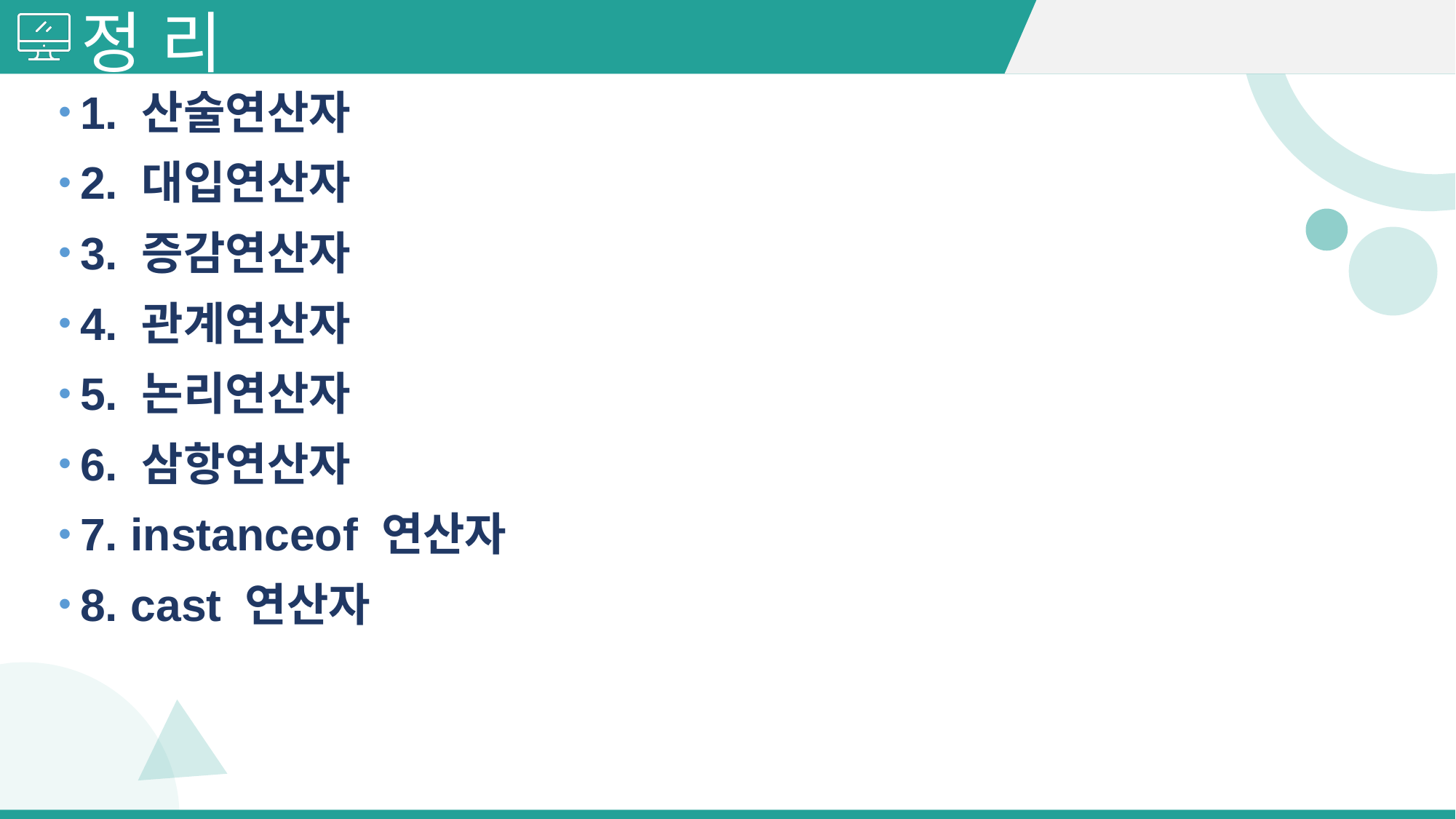

# 정 리
1. 산술연산자
2. 대입연산자
3. 증감연산자
4. 관계연산자
5. 논리연산자
6. 삼항연산자
7. instanceof 연산자
8. cast 연산자